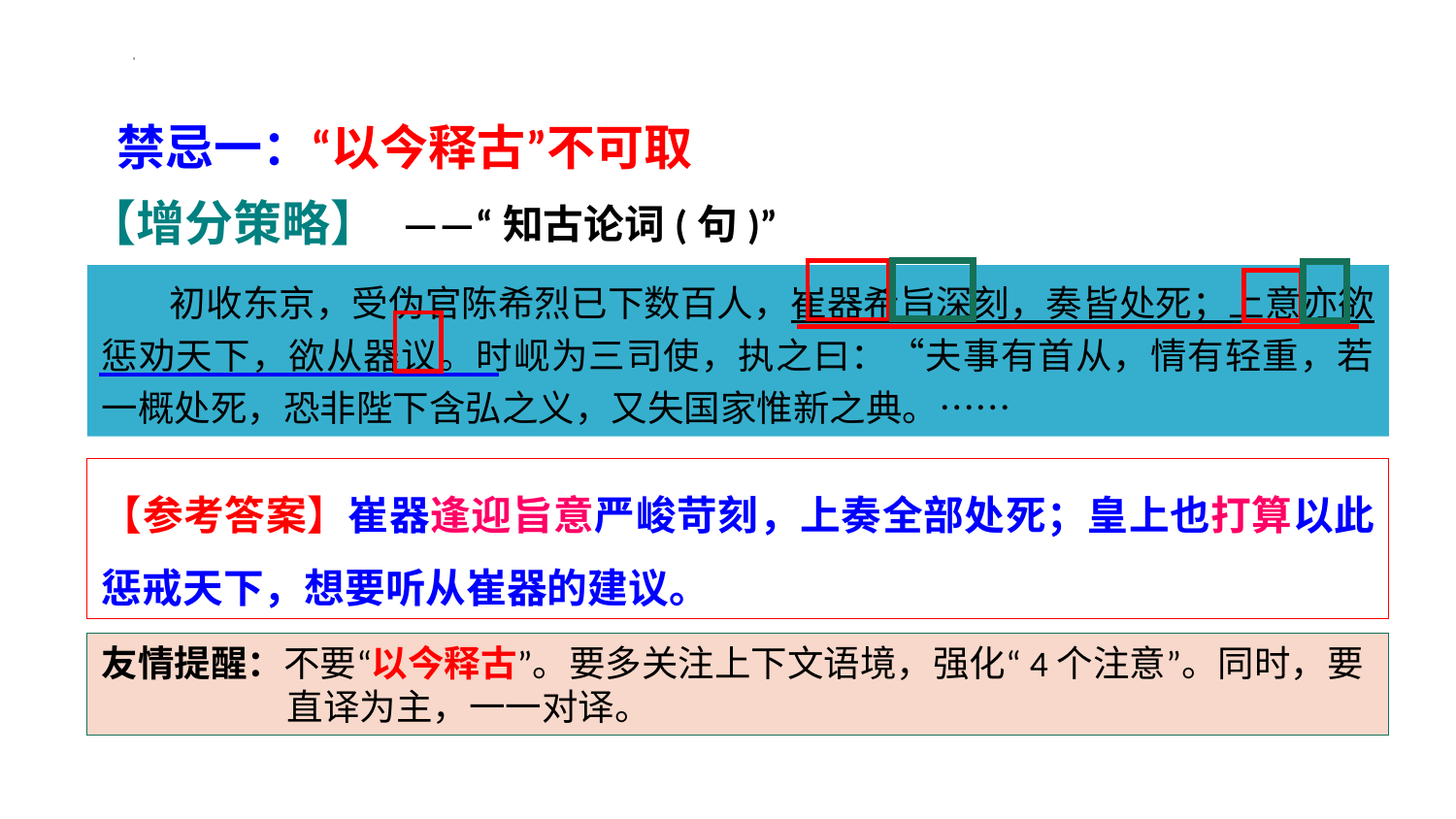

禁忌一：“以今释古”不可取
【增分策略】
——“知古论词(句)”

  初收东京，受伪官陈希烈已下数百人，崔器希旨深刻，奏皆处死；上意亦欲惩劝天下，欲从器议。时岘为三司使，执之曰：“夫事有首从，情有轻重，若一概处死，恐非陛下含弘之义，又失国家惟新之典。……

【参考答案】崔器逢迎旨意严峻苛刻，上奏全部处死；皇上也打算以此惩戒天下，想要听从崔器的建议。
友情提醒：不要“以今释古”。要多关注上下文语境，强化“4个注意”。同时，要直译为主，一一对译。